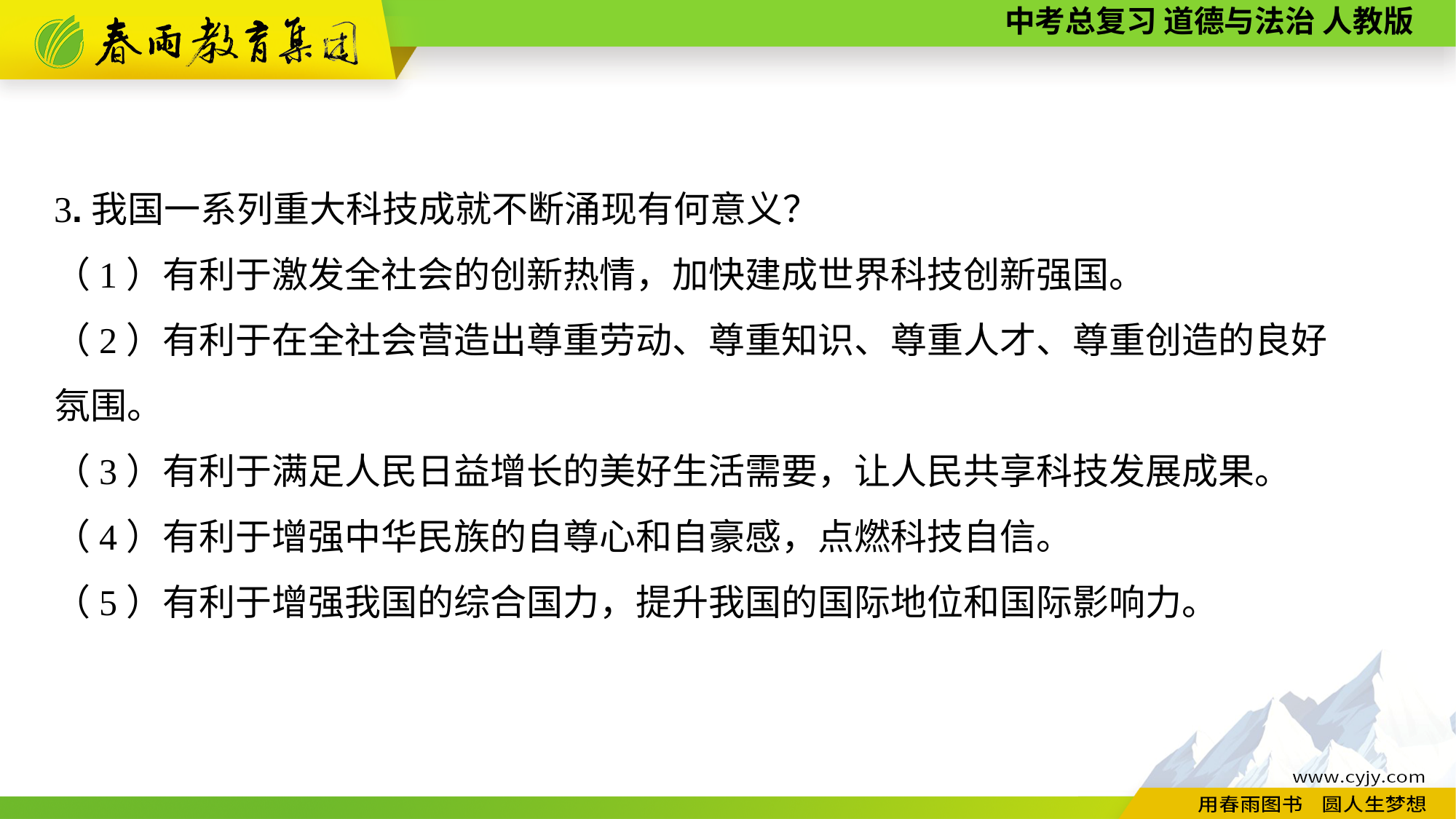

3.我国一系列重大科技成就不断涌现有何意义？
（1）有利于激发全社会的创新热情，加快建成世界科技创新强国。
（2）有利于在全社会营造出尊重劳动、尊重知识、尊重人才、尊重创造的良好
氛围。
（3）有利于满足人民日益增长的美好生活需要，让人民共享科技发展成果。
（4）有利于增强中华民族的自尊心和自豪感，点燃科技自信。
（5）有利于增强我国的综合国力，提升我国的国际地位和国际影响力。